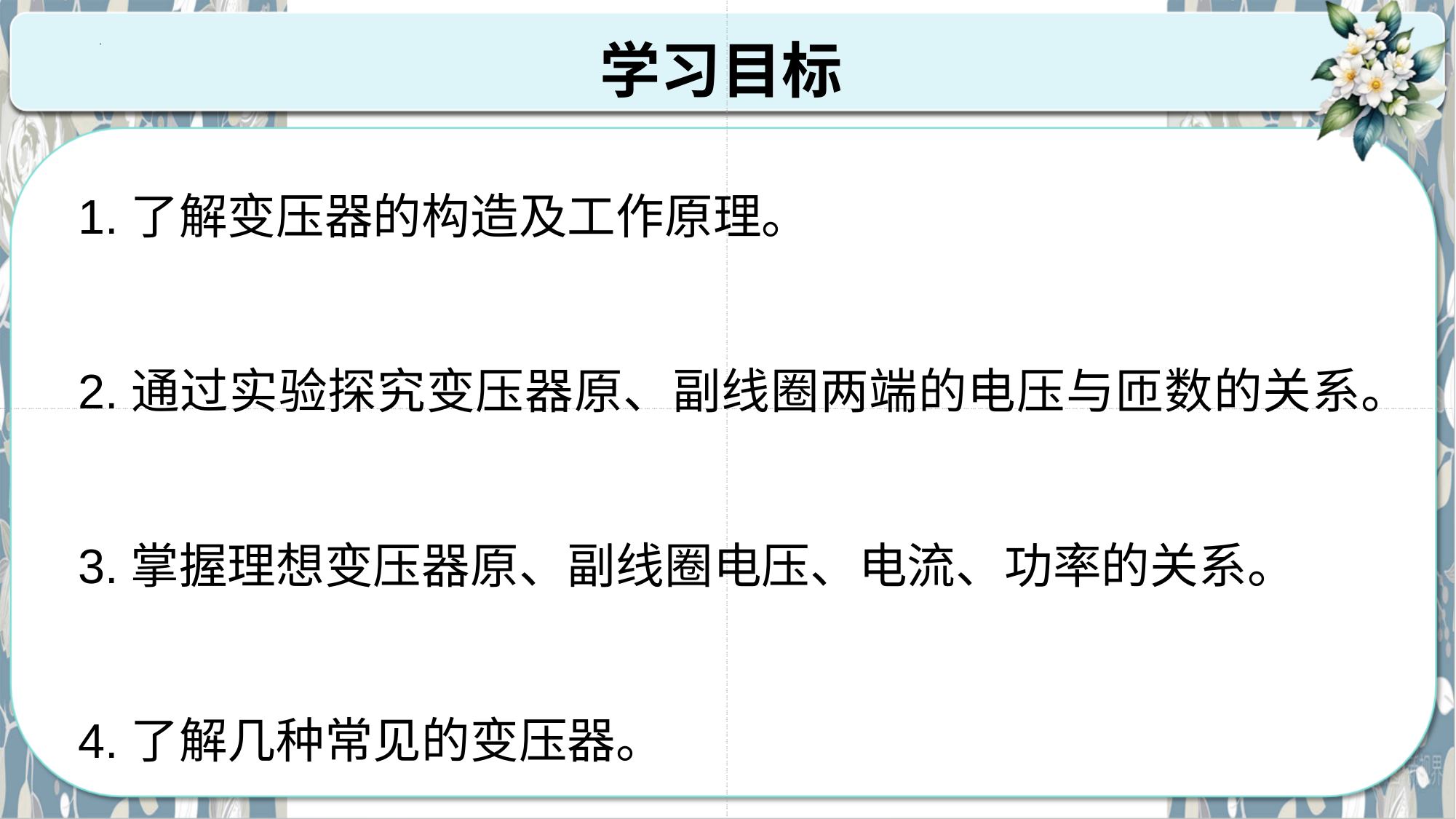

学习目标
1.了解变压器的构造及工作原理。

2.通过实验探究变压器原、副线圈两端的电压与匝数的关系。

3.掌握理想变压器原、副线圈电压、电流、功率的关系。

4.了解几种常见的变压器。